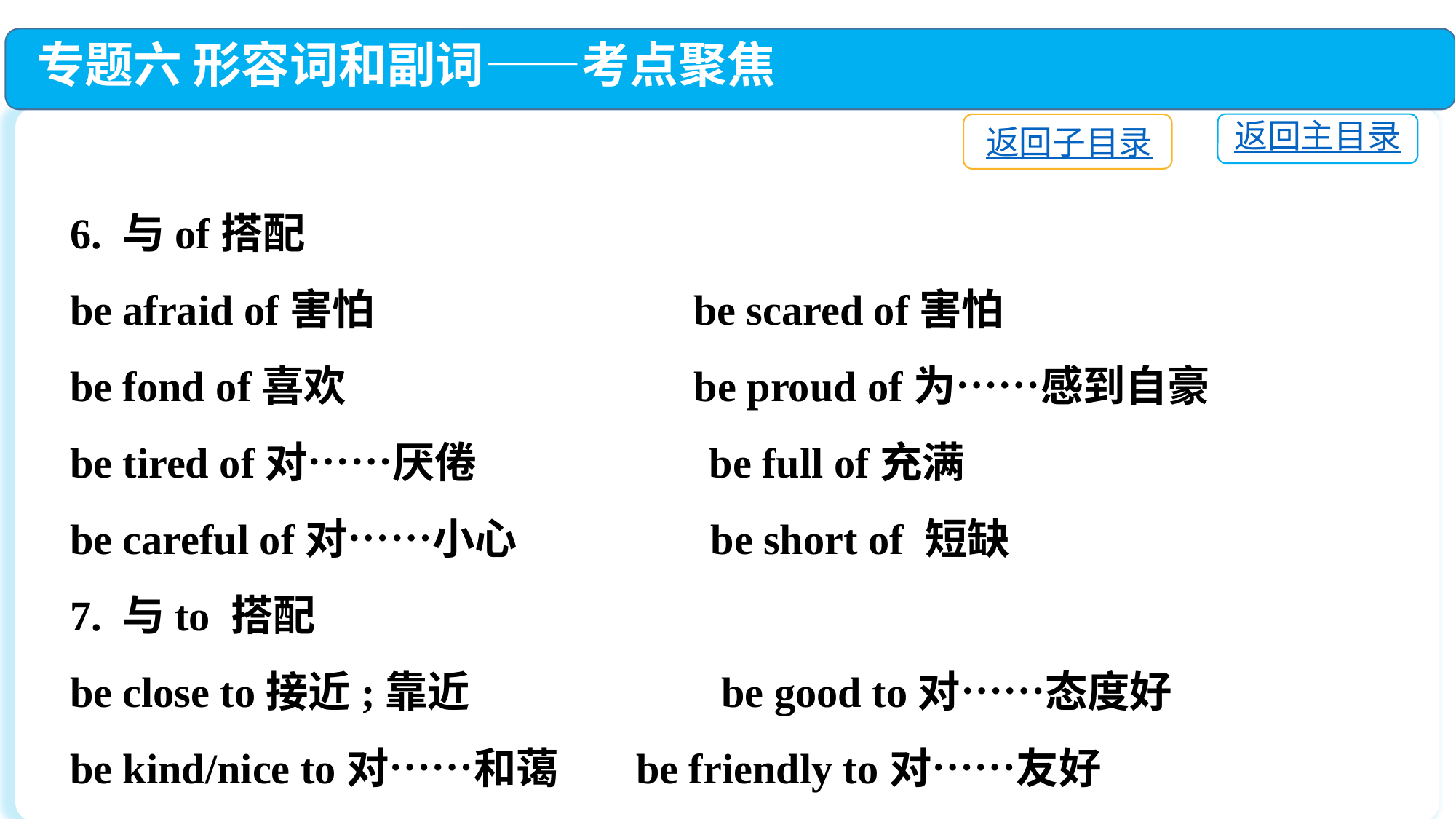

专题六 形容词和副词——考点聚焦

返回主目录

返回子目录
6. 与of搭配
be afraid of害怕                                be scared of害怕
be fond of喜欢                                   be proud of为……感到自豪
be tired of对……厌倦                       be full of充满
be careful of对……小心                   be short of 短缺
7. 与to 搭配
be close to接近;靠近                         be good to对……态度好
be kind/nice to对……和蔼       be friendly to对……友好